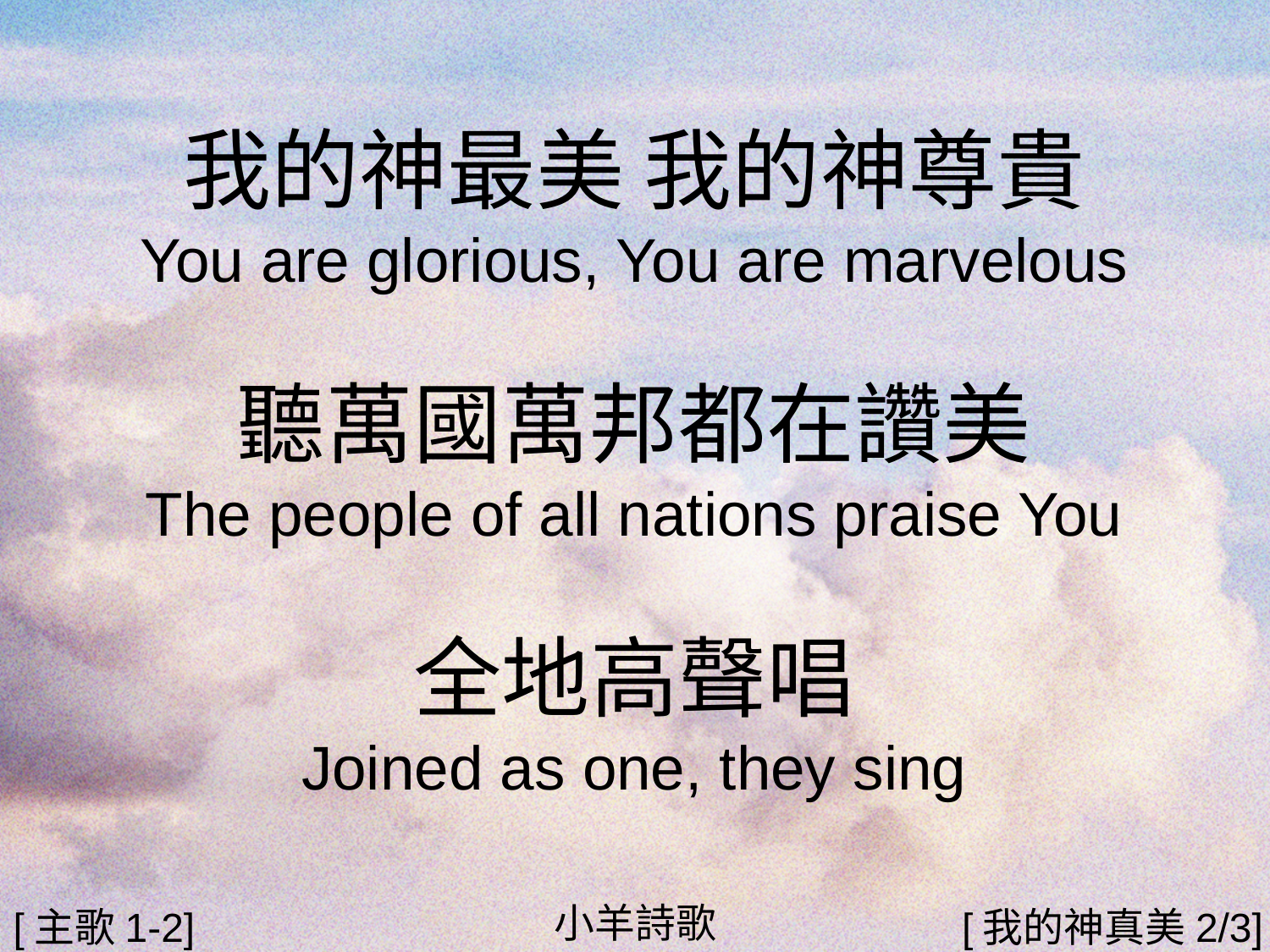

我的神最美 我的神尊貴
You are glorious, You are marvelous

聽萬國萬邦都在讚美
The people of all nations praise You

全地高聲唱
Joined as one, they sing

#

小羊詩歌
[主歌1-2]
[我的神真美2/3]